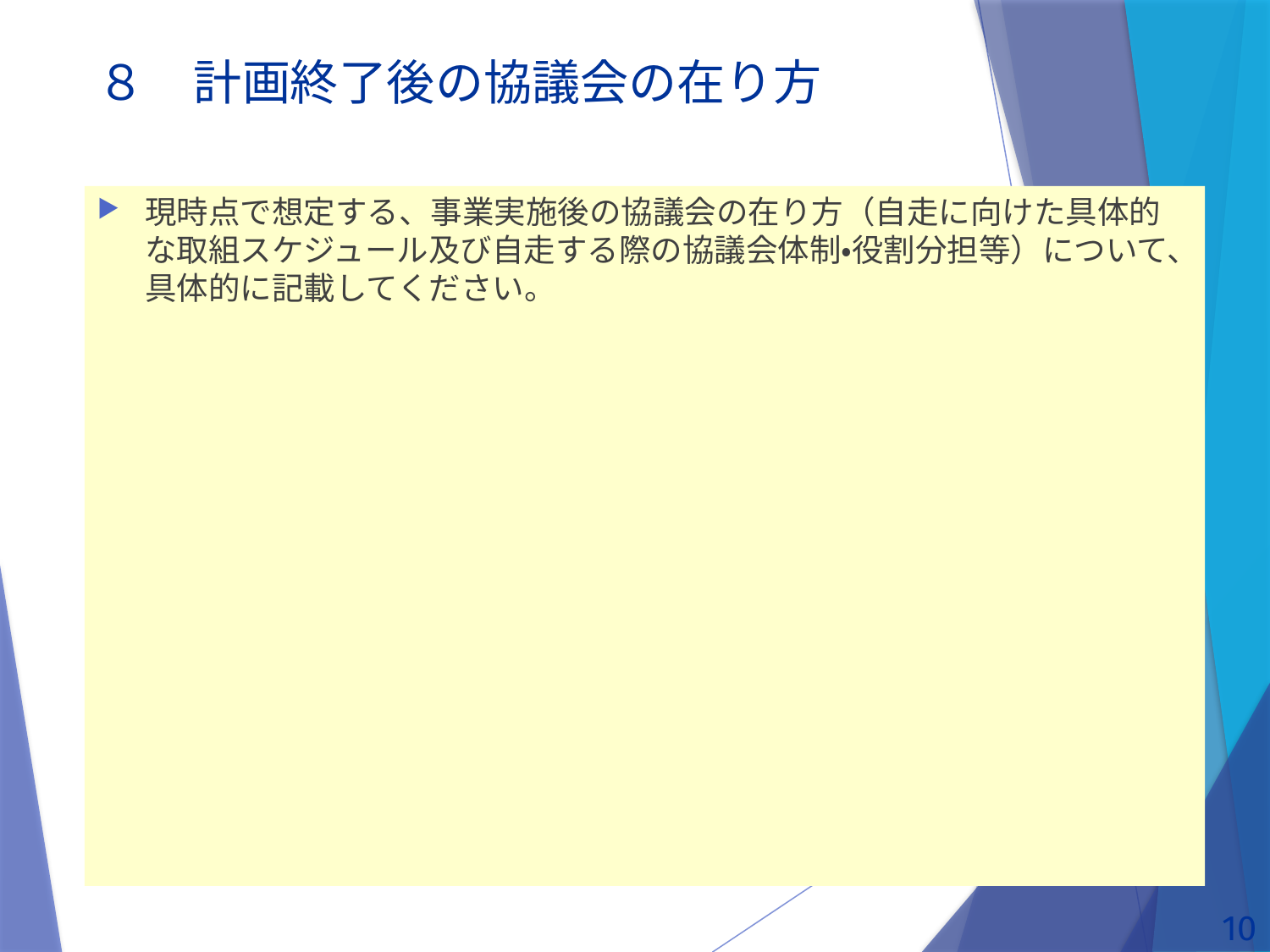

# ８　計画終了後の協議会の在り方
現時点で想定する、事業実施後の協議会の在り方（自走に向けた具体的な取組スケジュール及び自走する際の協議会体制・役割分担等）について、具体的に記載してください。
10